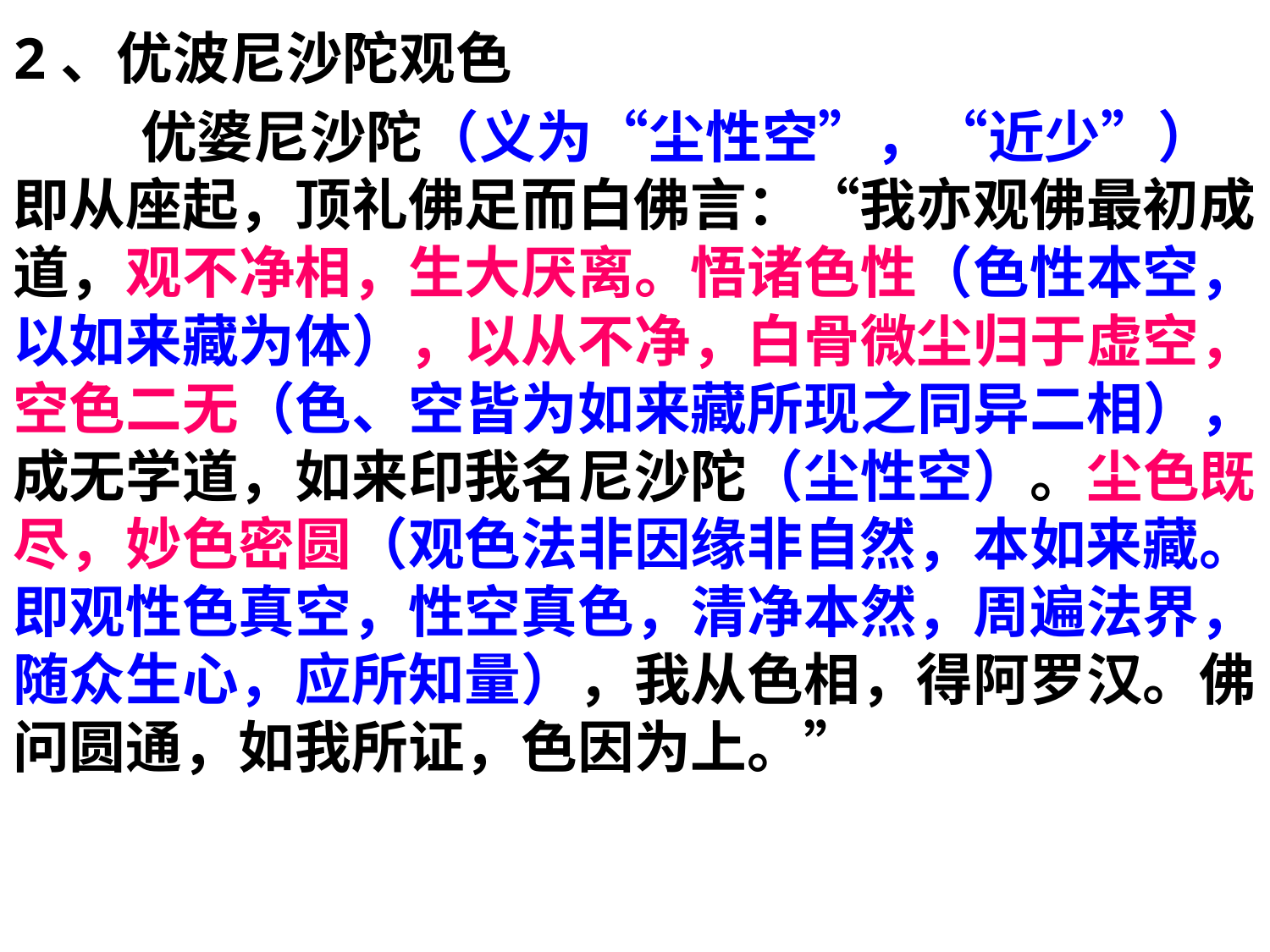

2、优波尼沙陀观色
         优婆尼沙陀（义为“尘性空”，“近少”）即从座起，顶礼佛足而白佛言：“我亦观佛最初成道，观不净相，生大厌离。悟诸色性（色性本空，以如来藏为体），以从不净，白骨微尘归于虚空，空色二无（色、空皆为如来藏所现之同异二相），成无学道，如来印我名尼沙陀（尘性空）。尘色既尽，妙色密圆（观色法非因缘非自然，本如来藏。即观性色真空，性空真色，清净本然，周遍法界，随众生心，应所知量），我从色相，得阿罗汉。佛问圆通，如我所证，色因为上。”